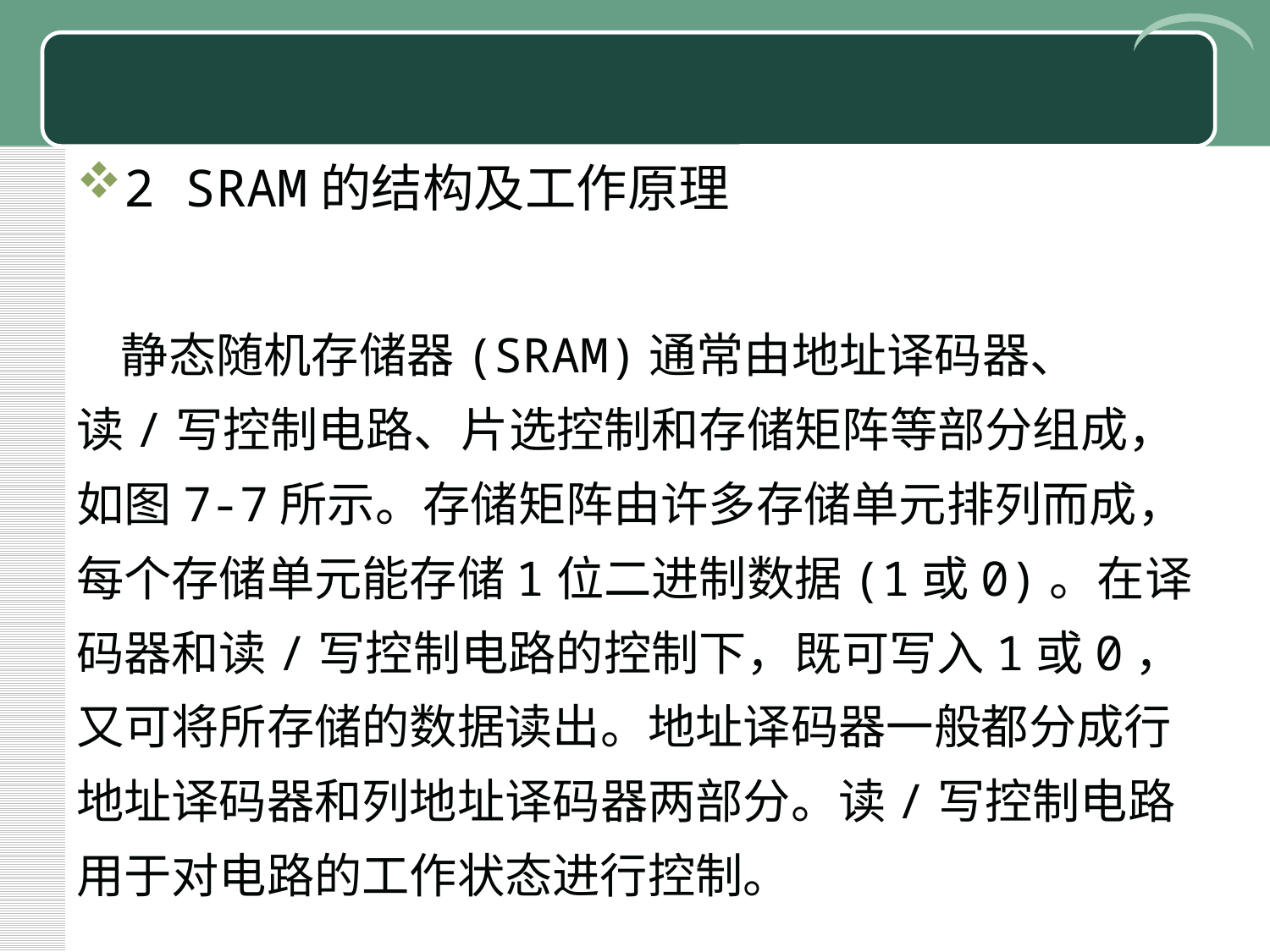

#
2 SRAM的结构及工作原理

   静态随机存储器(SRAM)通常由地址译码器、读/写控制电路、片选控制和存储矩阵等部分组成，如图7-7所示。存储矩阵由许多存储单元排列而成，每个存储单元能存储1位二进制数据(1或0)。在译码器和读/写控制电路的控制下，既可写入1或0，又可将所存储的数据读出。地址译码器一般都分成行地址译码器和列地址译码器两部分。读/写控制电路用于对电路的工作状态进行控制。